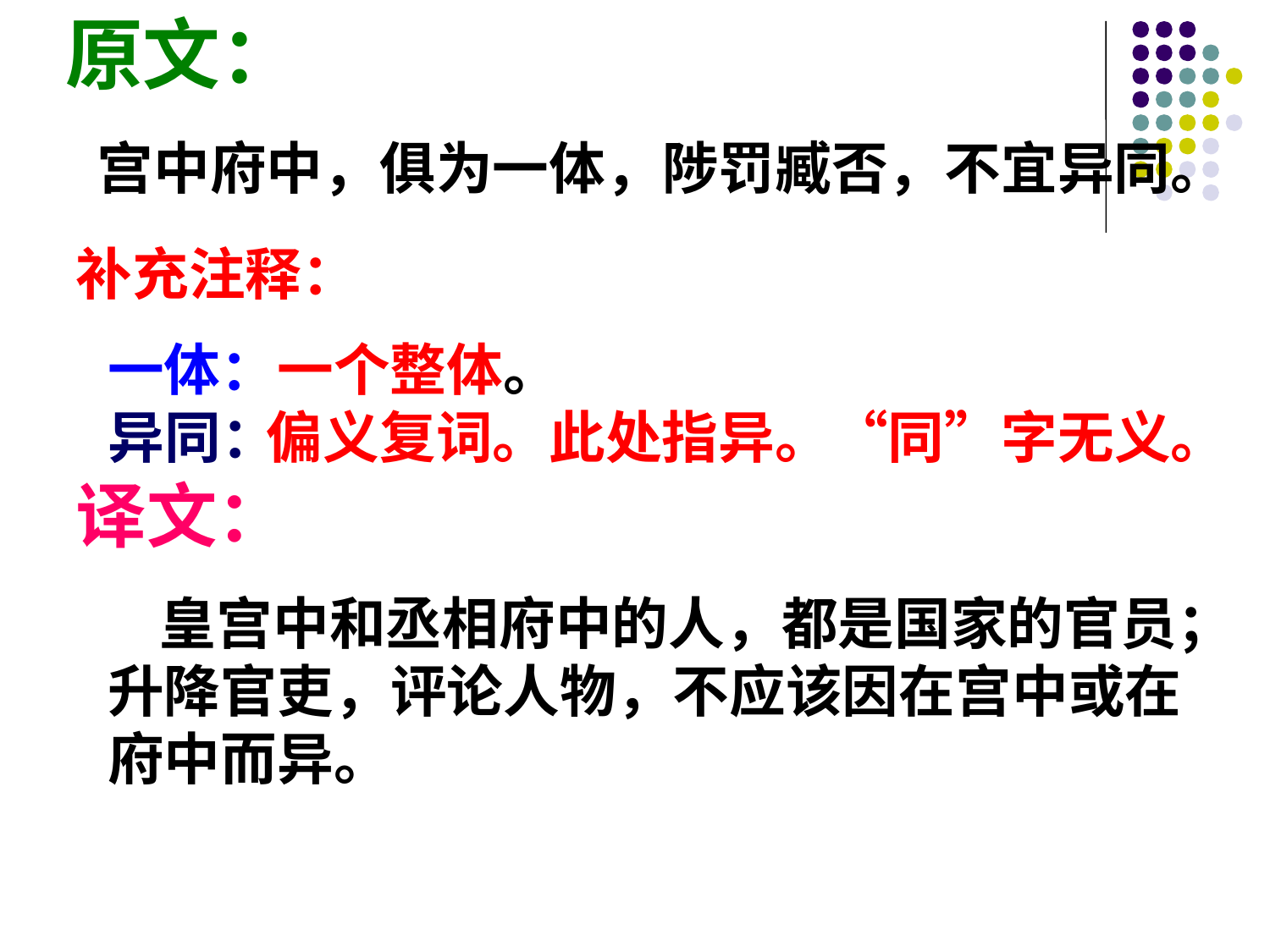

原文：
宫中府中，俱为一体，陟罚臧否，不宜异同。
补充注释：
一体：一个整体。
异同：
偏义复词。此处指异。“同”字无义。
译文：
   皇宫中和丞相府中的人，都是国家的官员；升降官吏，评论人物，不应该因在宫中或在府中而异。